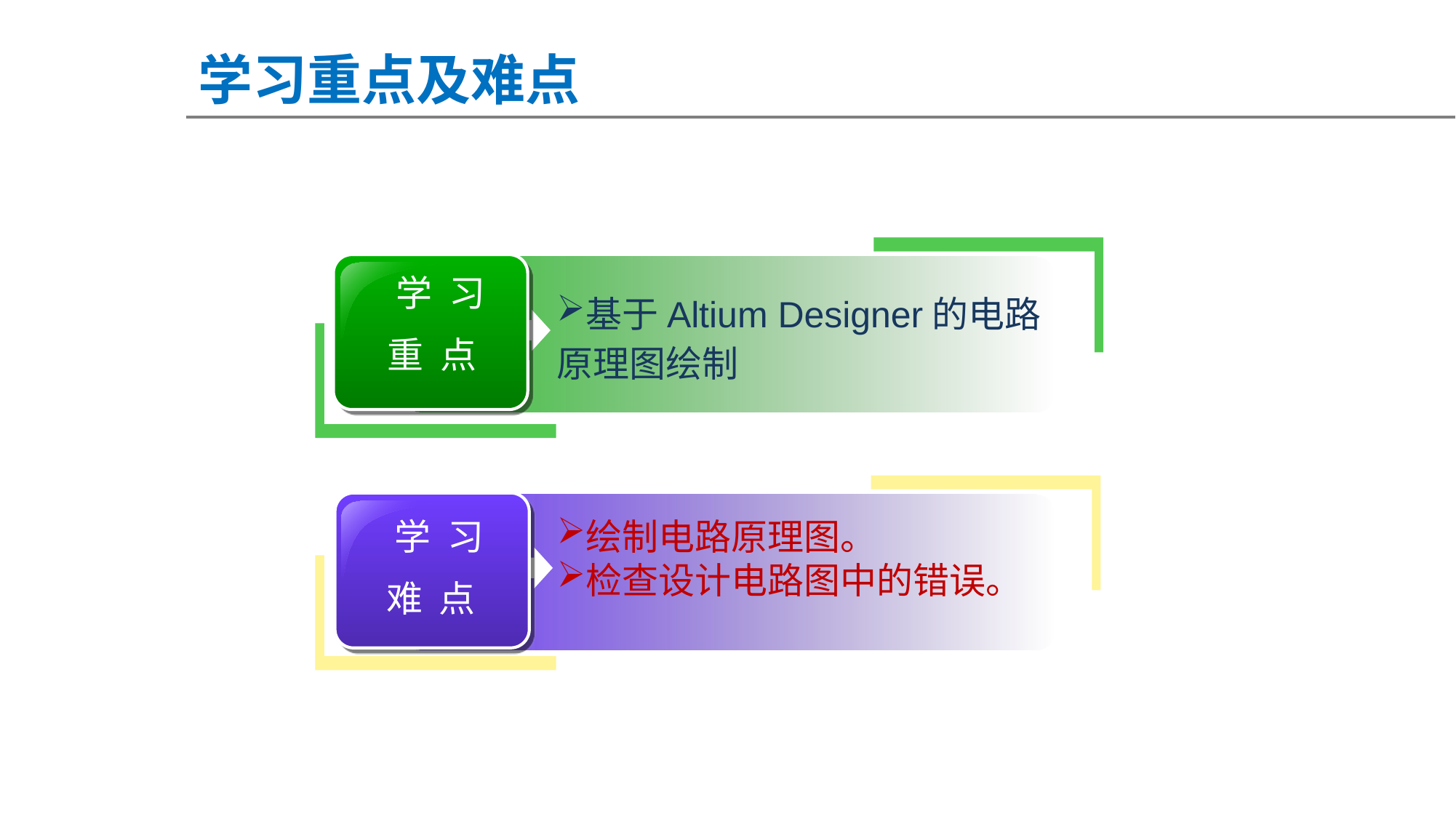

学习重点及难点

 学  习
重  点
基于Altium Designer的电路原理图绘制

 学  习
难  点
绘制电路原理图。
检查设计电路图中的错误。